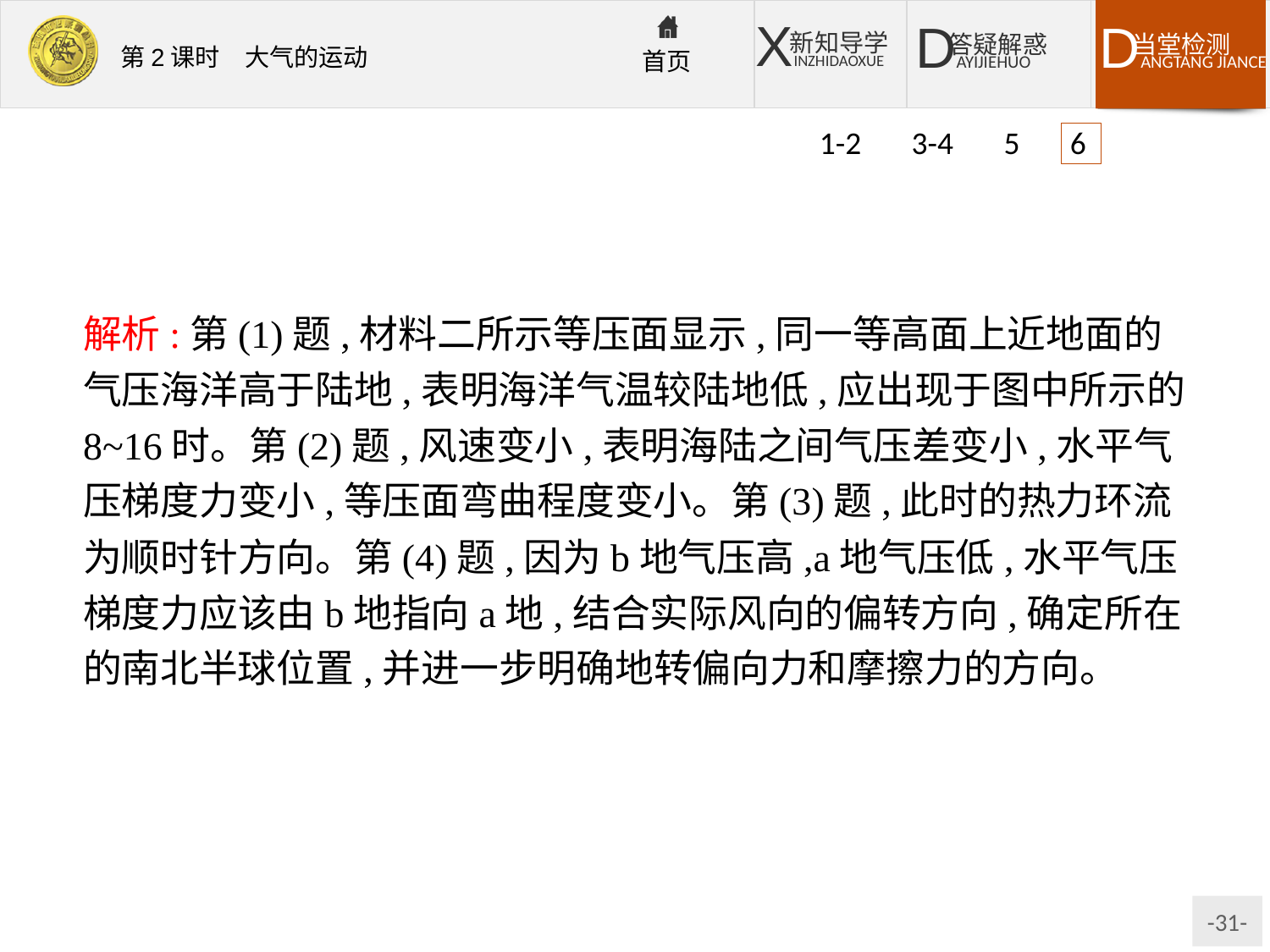

1-2       3-4       5       6

解析:第(1)题,材料二所示等压面显示,同一等高面上近地面的气压海洋高于陆地,表明海洋气温较陆地低,应出现于图中所示的8~16时。第(2)题,风速变小,表明海陆之间气压差变小,水平气压梯度力变小,等压面弯曲程度变小。第(3)题,此时的热力环流为顺时针方向。第(4)题,因为b地气压高,a地气压低,水平气压梯度力应该由b地指向a地,结合实际风向的偏转方向,确定所在的南北半球位置,并进一步明确地转偏向力和摩擦力的方向。